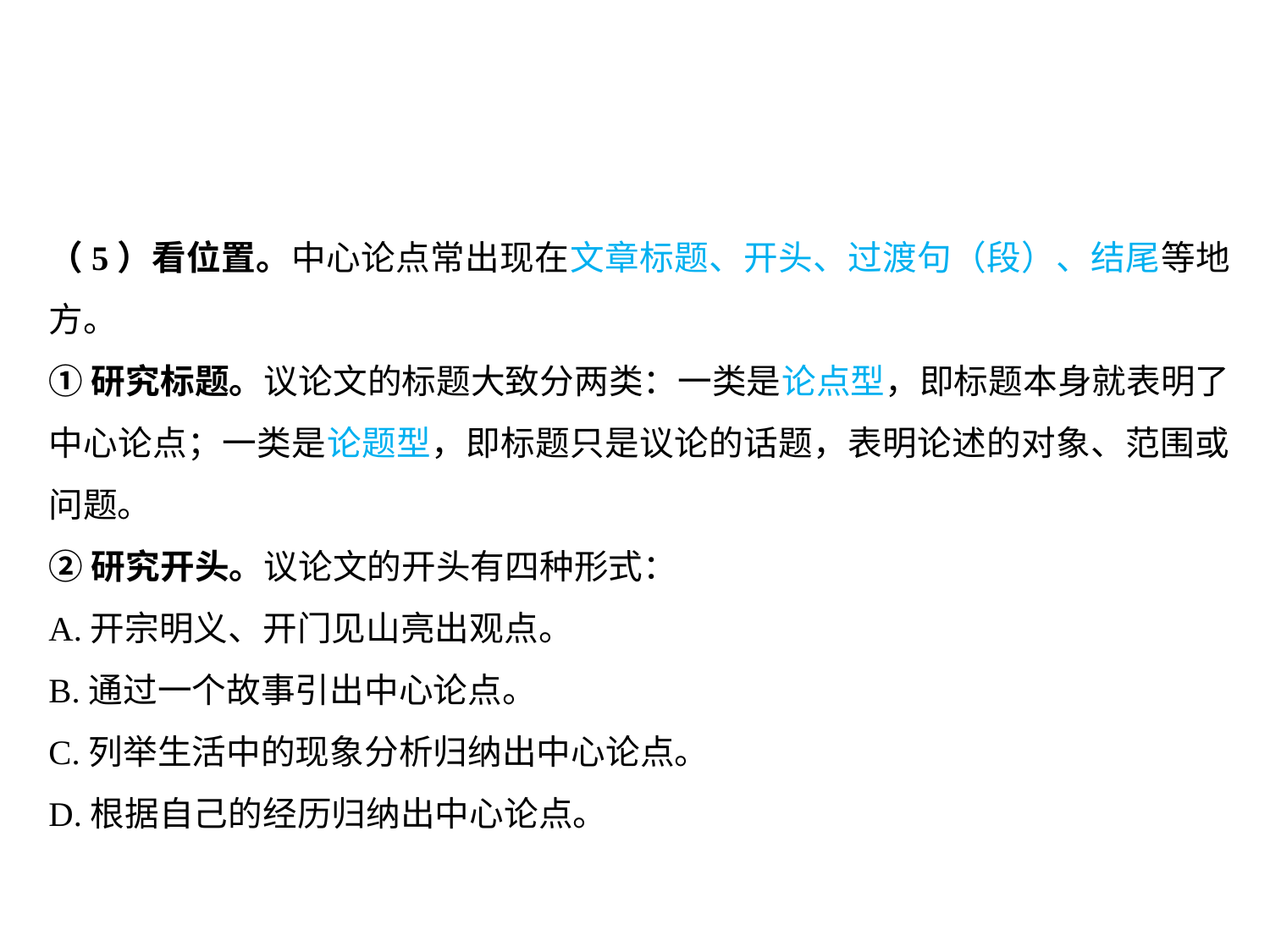

（5）看位置。中心论点常出现在文章标题、开头、过渡句（段）、结尾等地方。
①研究标题。议论文的标题大致分两类：一类是论点型，即标题本身就表明了中心论点；一类是论题型，即标题只是议论的话题，表明论述的对象、范围或问题。
②研究开头。议论文的开头有四种形式：
A.开宗明义、开门见山亮出观点。
B.通过一个故事引出中心论点。
C.列举生活中的现象分析归纳出中心论点。
D.根据自己的经历归纳出中心论点。